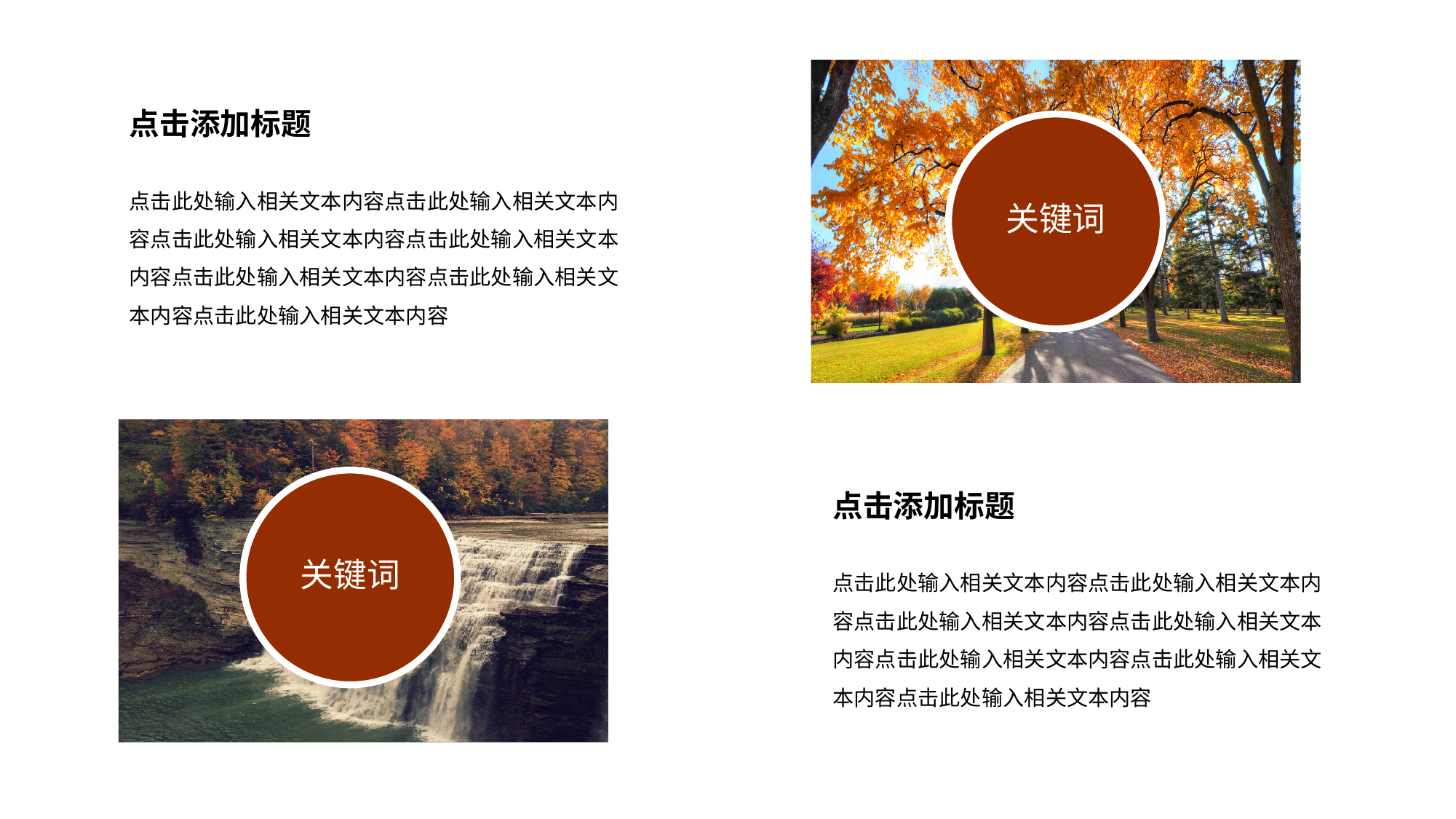

点击添加标题

点击此处输入相关文本内容点击此处输入相关文本内容点击此处输入相关文本内容点击此处输入相关文本内容点击此处输入相关文本内容点击此处输入相关文本内容点击此处输入相关文本内容
关键词

点击添加标题
关键词
点击此处输入相关文本内容点击此处输入相关文本内容点击此处输入相关文本内容点击此处输入相关文本内容点击此处输入相关文本内容点击此处输入相关文本内容点击此处输入相关文本内容